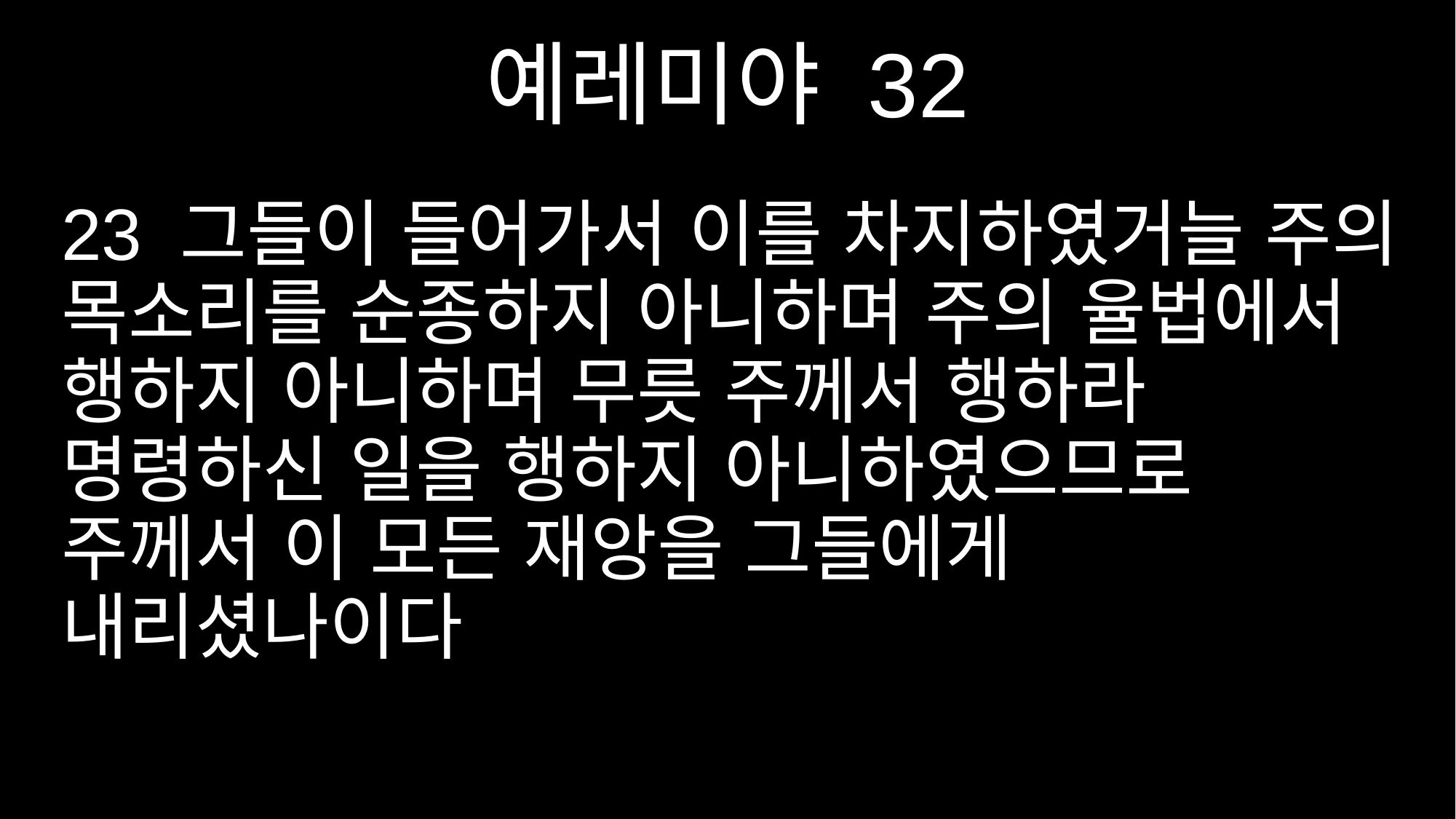

예레미야 32
23 그들이 들어가서 이를 차지하였거늘 주의 목소리를 순종하지 아니하며 주의 율법에서 행하지 아니하며 무릇 주께서 행하라 명령하신 일을 행하지 아니하였으므로 주께서 이 모든 재앙을 그들에게 내리셨나이다